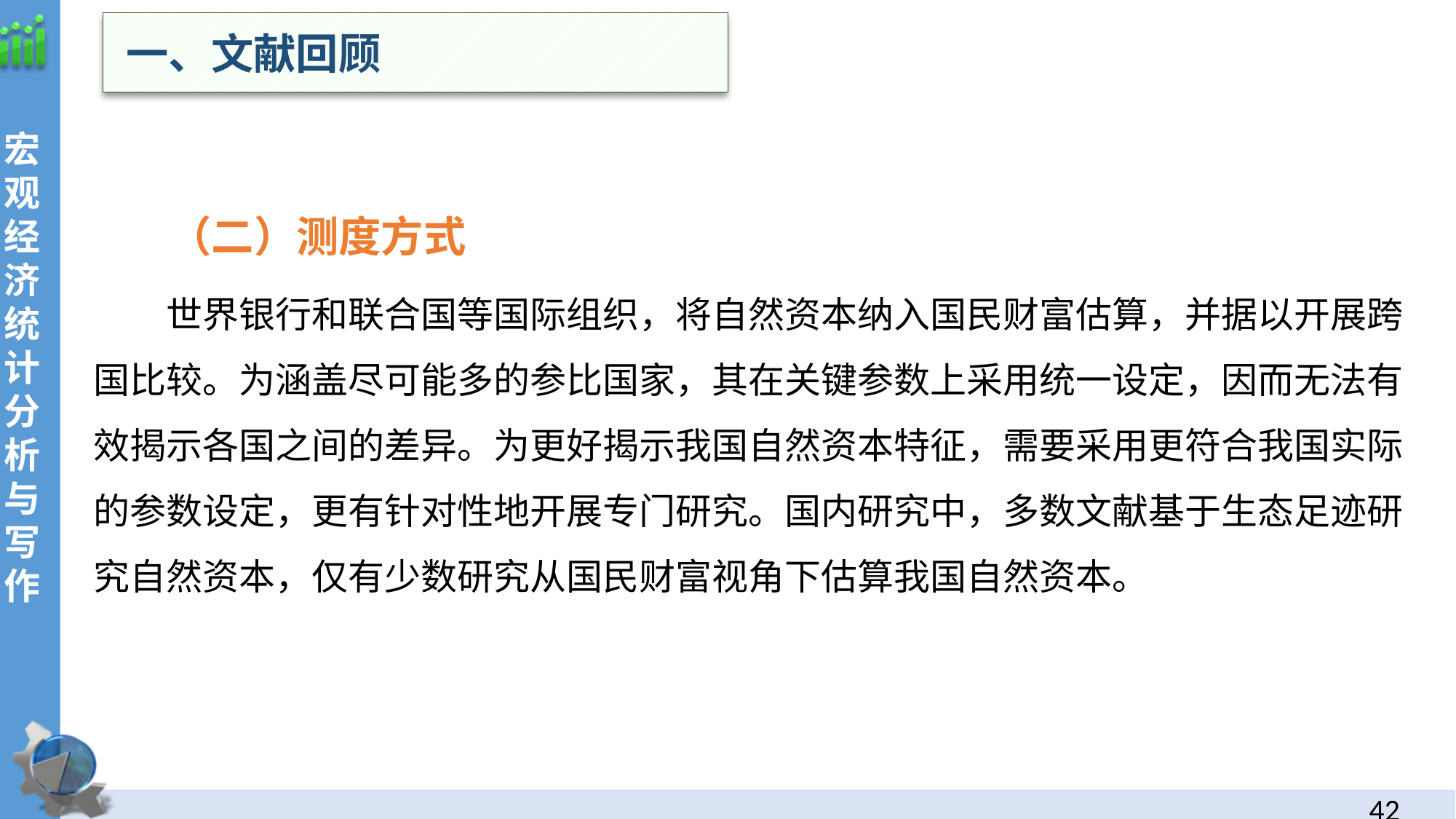

一、文献回顾

         （二）测度方式
世界银行和联合国等国际组织，将自然资本纳入国民财富估算，并据以开展跨国比较。为涵盖尽可能多的参比国家，其在关键参数上采用统一设定，因而无法有效揭示各国之间的差异。为更好揭示我国自然资本特征，需要采用更符合我国实际的参数设定，更有针对性地开展专门研究。国内研究中，多数文献基于生态足迹研究自然资本，仅有少数研究从国民财富视角下估算我国自然资本。

42